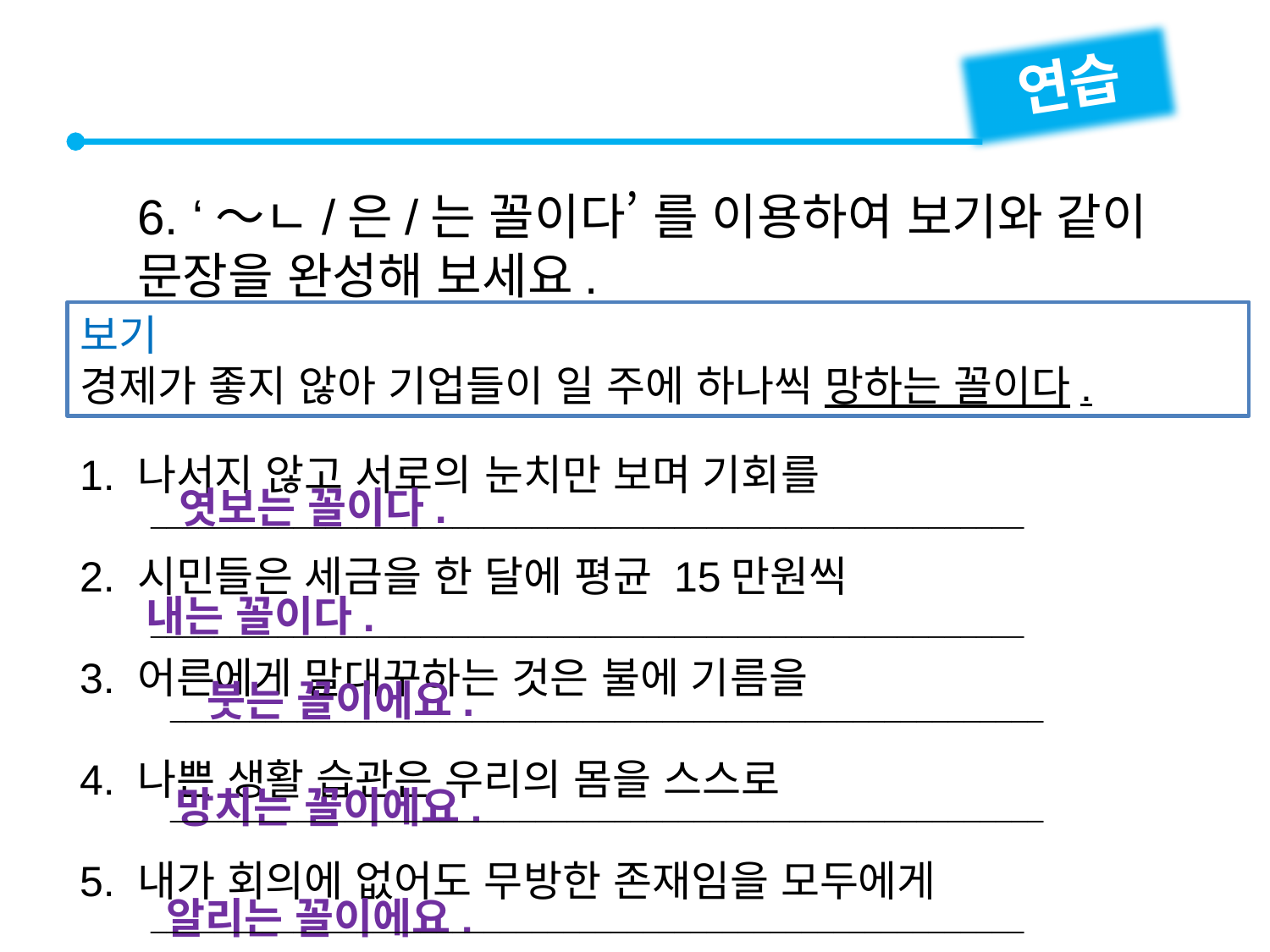

연습
6. ‘～ㄴ/은/는 꼴이다’ 를 이용하여 보기와 같이
문장을 완성해 보세요.
보기
경제가 좋지 않아 기업들이 일 주에 하나씩 망하는 꼴이다.
1. 나서지 않고 서로의 눈치만 보며 기회를
2. 시민들은 세금을 한 달에 평균 15만원씩
3. 어른에게 말대꾸하는 것은 불에 기름을
4. 나쁜 생활 습관은 우리의 몸을 스스로
5. 내가 회의에 없어도 무방한 존재임을 모두에게
엿보는 꼴이다.
_______________________________________________________
내는 꼴이다.
_______________________________________________________
붓는 꼴이에요.
_______________________________________________________
망치는 꼴이에요.
_______________________________________________________
알리는 꼴이에요.
_______________________________________________________